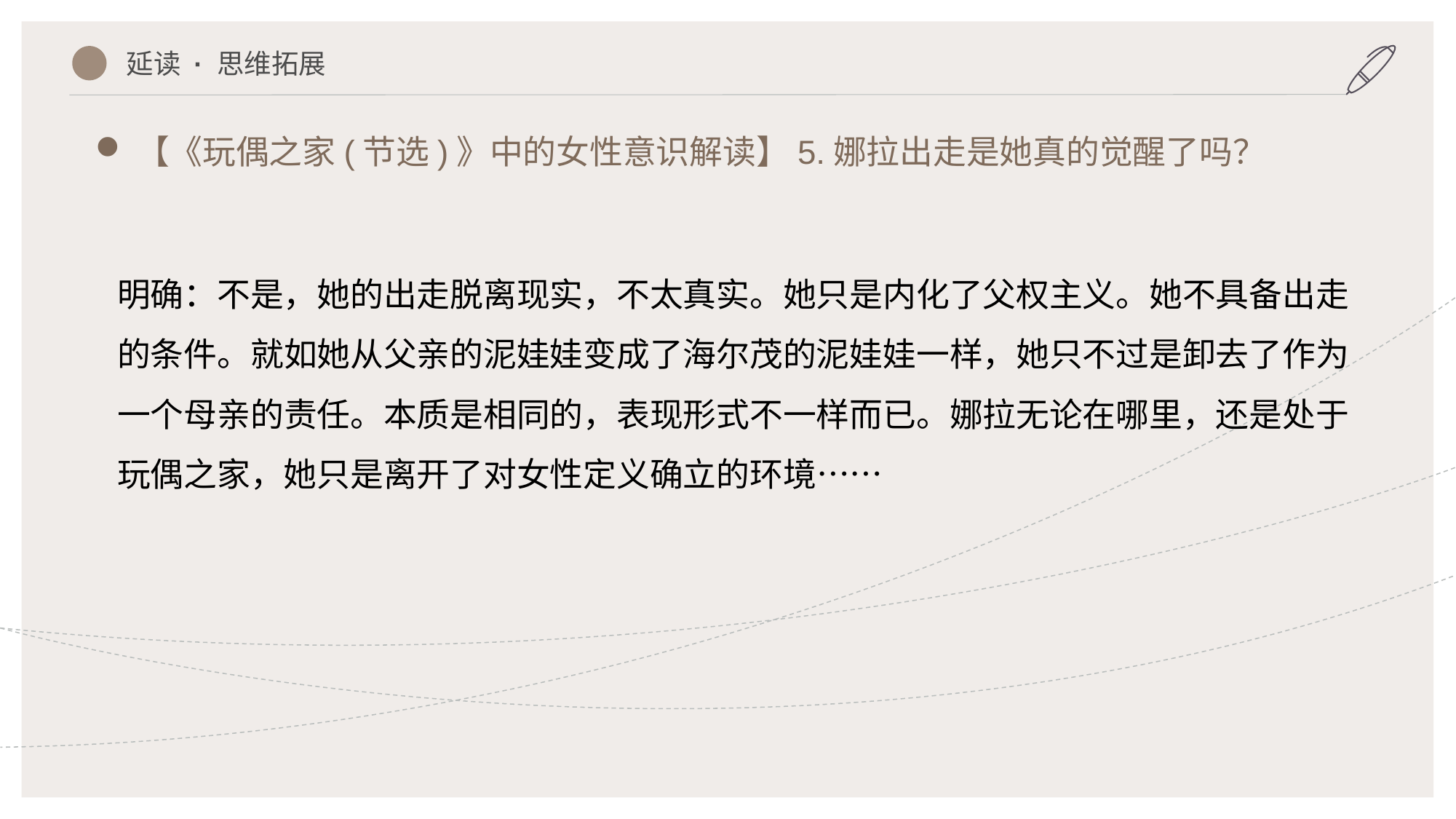

延读 · 思维拓展

【《玩偶之家(节选)》中的女性意识解读】5.娜拉出走是她真的觉醒了吗？

明确：不是，她的出走脱离现实，不太真实。她只是内化了父权主义。她不具备出走的条件。就如她从父亲的泥娃娃变成了海尔茂的泥娃娃一样，她只不过是卸去了作为一个母亲的责任。本质是相同的，表现形式不一样而已。娜拉无论在哪里，还是处于玩偶之家，她只是离开了对女性定义确立的环境……